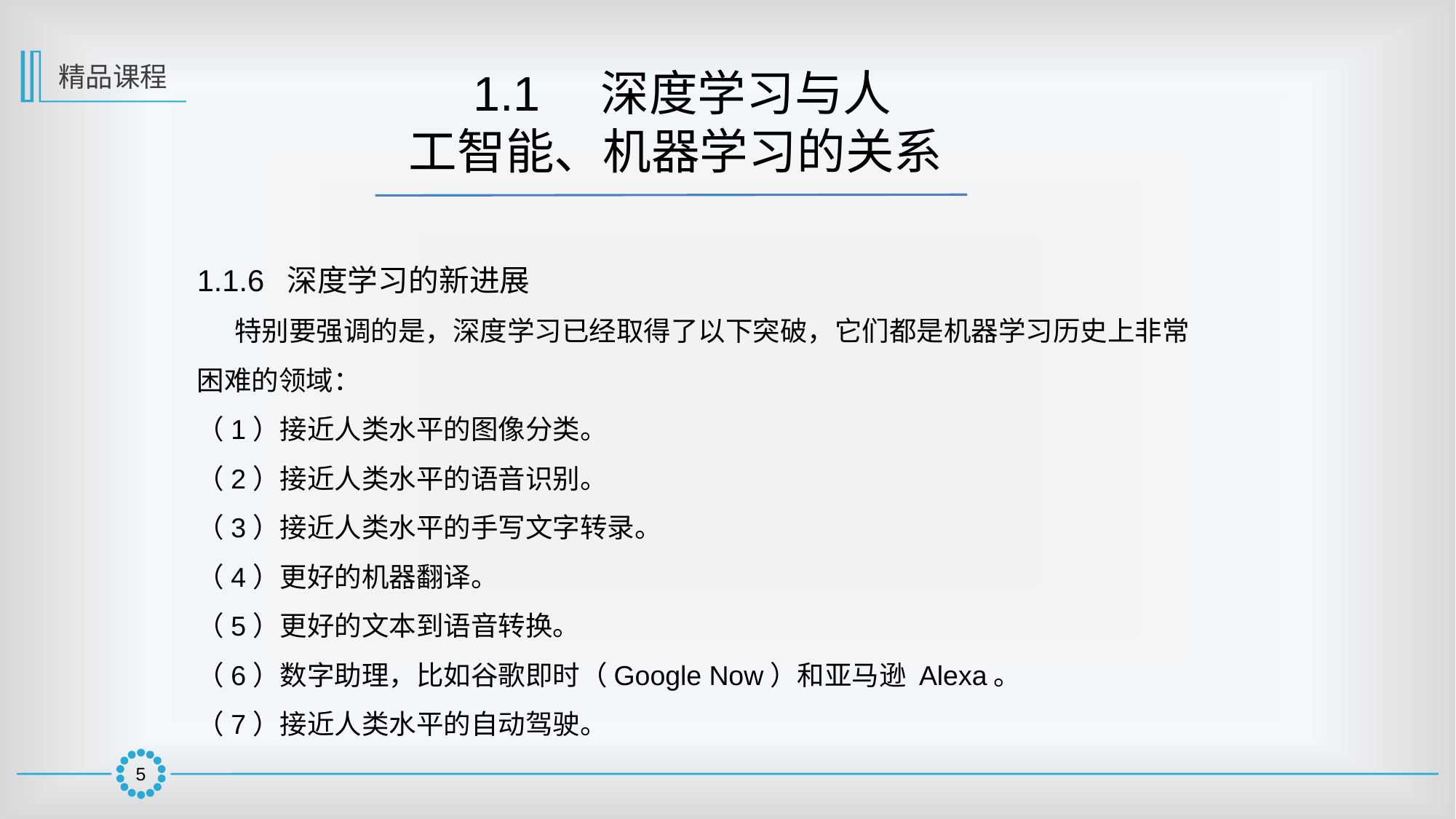

精品课程
 1.1　深度学习与人
工智能、机器学习的关系

1.1.6 深度学习的新进展
     特别要强调的是，深度学习已经取得了以下突破，它们都是机器学习历史上非常困难的领域：
（1）接近人类水平的图像分类。
（2）接近人类水平的语音识别。
（3）接近人类水平的手写文字转录。
（4）更好的机器翻译。
（5）更好的文本到语音转换。
（6）数字助理，比如谷歌即时（Google Now）和亚马逊 Alexa。
（7）接近人类水平的自动驾驶。

5